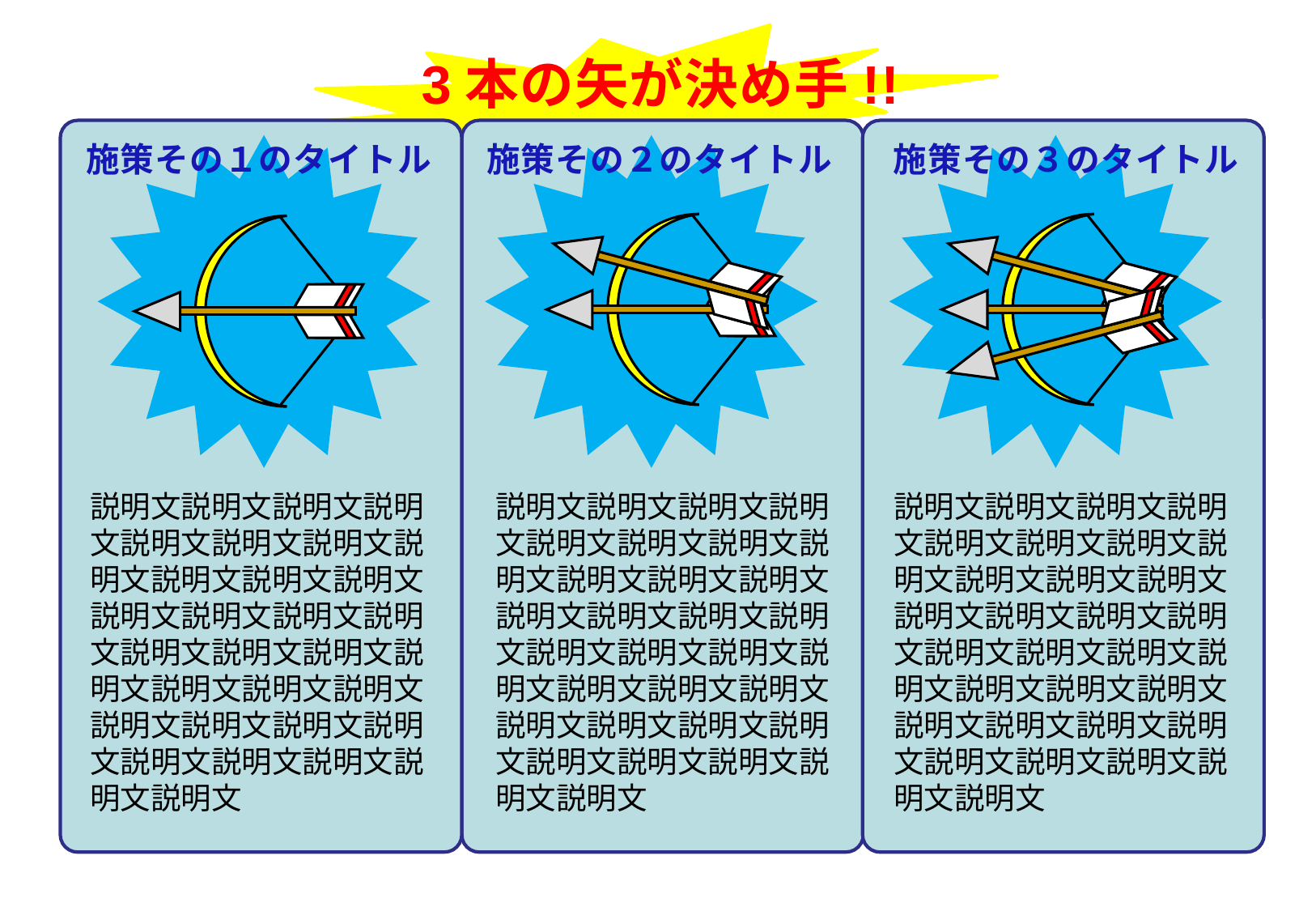

3本の矢が決め手!!

施策その１のタイトル
施策その２のタイトル
施策その３のタイトル

説明文説明文説明文説明文説明文説明文説明文説明文説明文説明文説明文説明文説明文説明文説明文説明文説明文説明文説明文説明文説明文説明文説明文説明文説明文説明文説明文説明文説明文説明文説明文
説明文説明文説明文説明文説明文説明文説明文説明文説明文説明文説明文説明文説明文説明文説明文説明文説明文説明文説明文説明文説明文説明文説明文説明文説明文説明文説明文説明文説明文説明文説明文
説明文説明文説明文説明文説明文説明文説明文説明文説明文説明文説明文説明文説明文説明文説明文説明文説明文説明文説明文説明文説明文説明文説明文説明文説明文説明文説明文説明文説明文説明文説明文